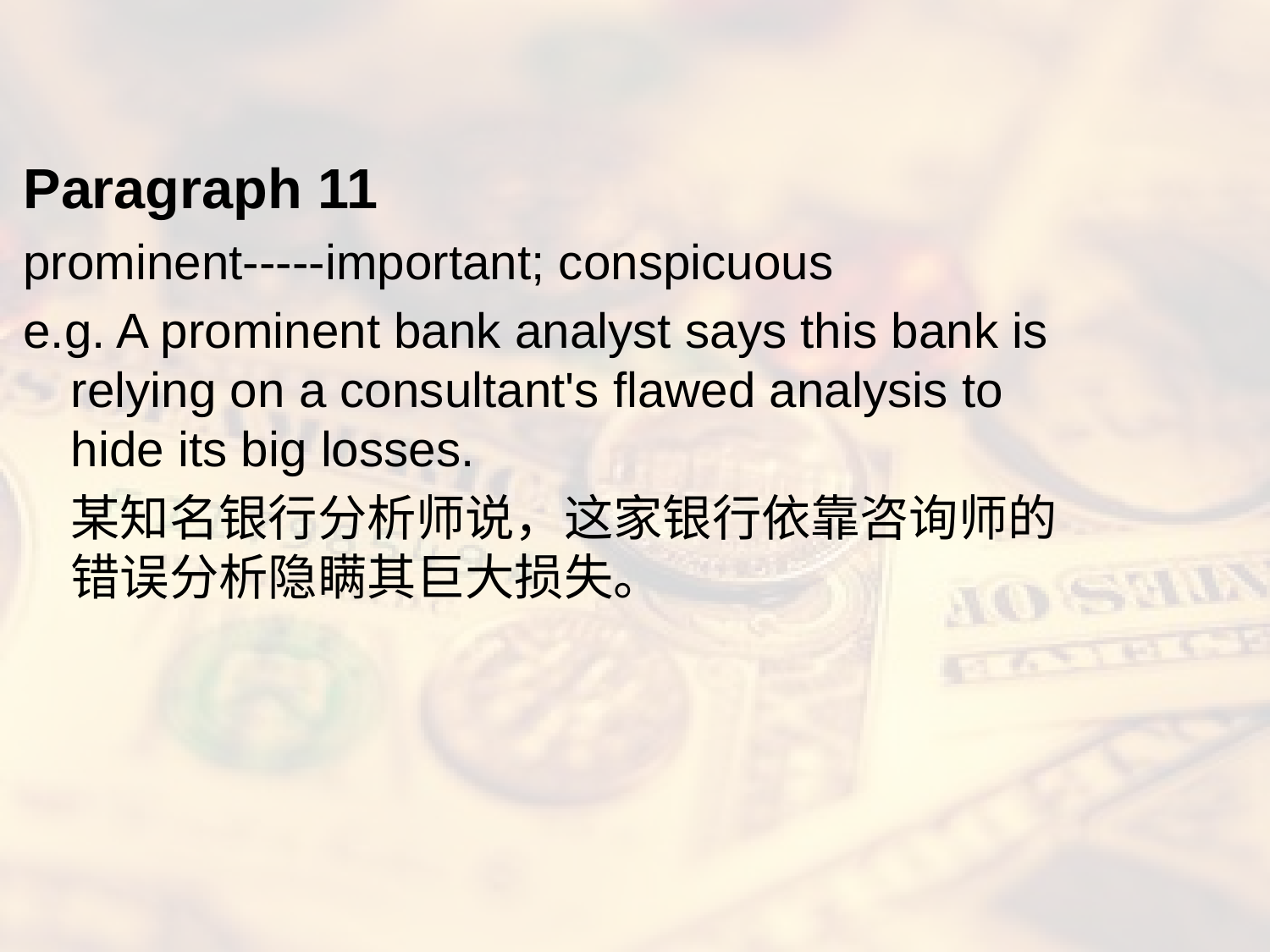

#
Paragraph 11
prominent-----important; conspicuous
e.g. A prominent bank analyst says this bank is relying on a consultant's flawed analysis to hide its big losses.
	某知名银行分析师说，这家银行依靠咨询师的错误分析隐瞒其巨大损失。